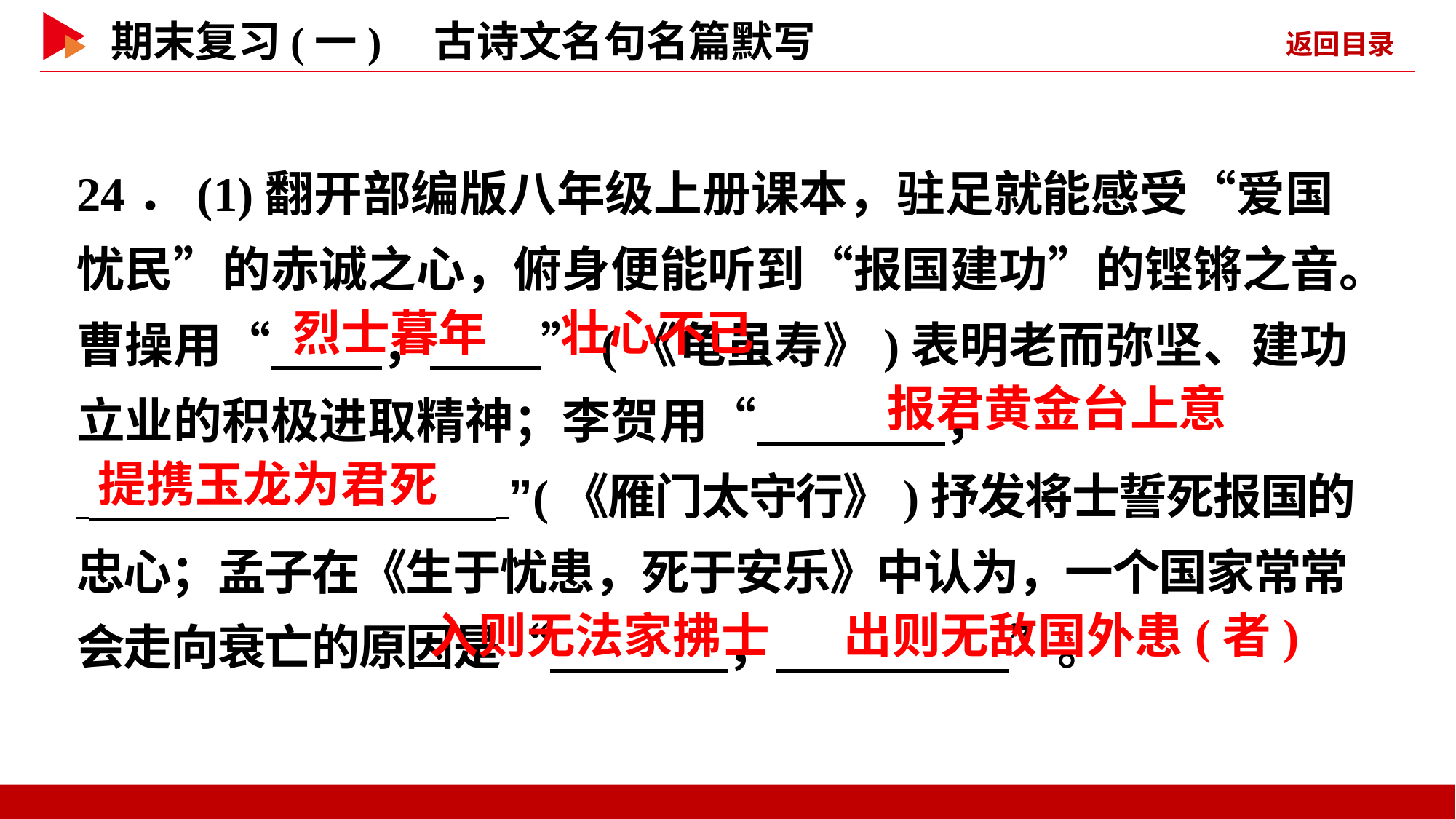

24．(1)翻开部编版八年级上册课本，驻足就能感受“爱国忧民”的赤诚之心，俯身便能听到“报国建功”的铿锵之音。曹操用“          ，          ”(《龟虽寿》)表明老而弥坚、建功立业的积极进取精神；李贺用“                 ，
                ”(《雁门太守行》)抒发将士誓死报国的忠心；孟子在《生于忧患，死于安乐》中认为，一个国家常常会走向衰亡的原因是“                ，                     ”。
 烈士暮年
 壮心不已
 报君黄金台上意
 提携玉龙为君死
 入则无法家拂士
 出则无敌国外患(者)